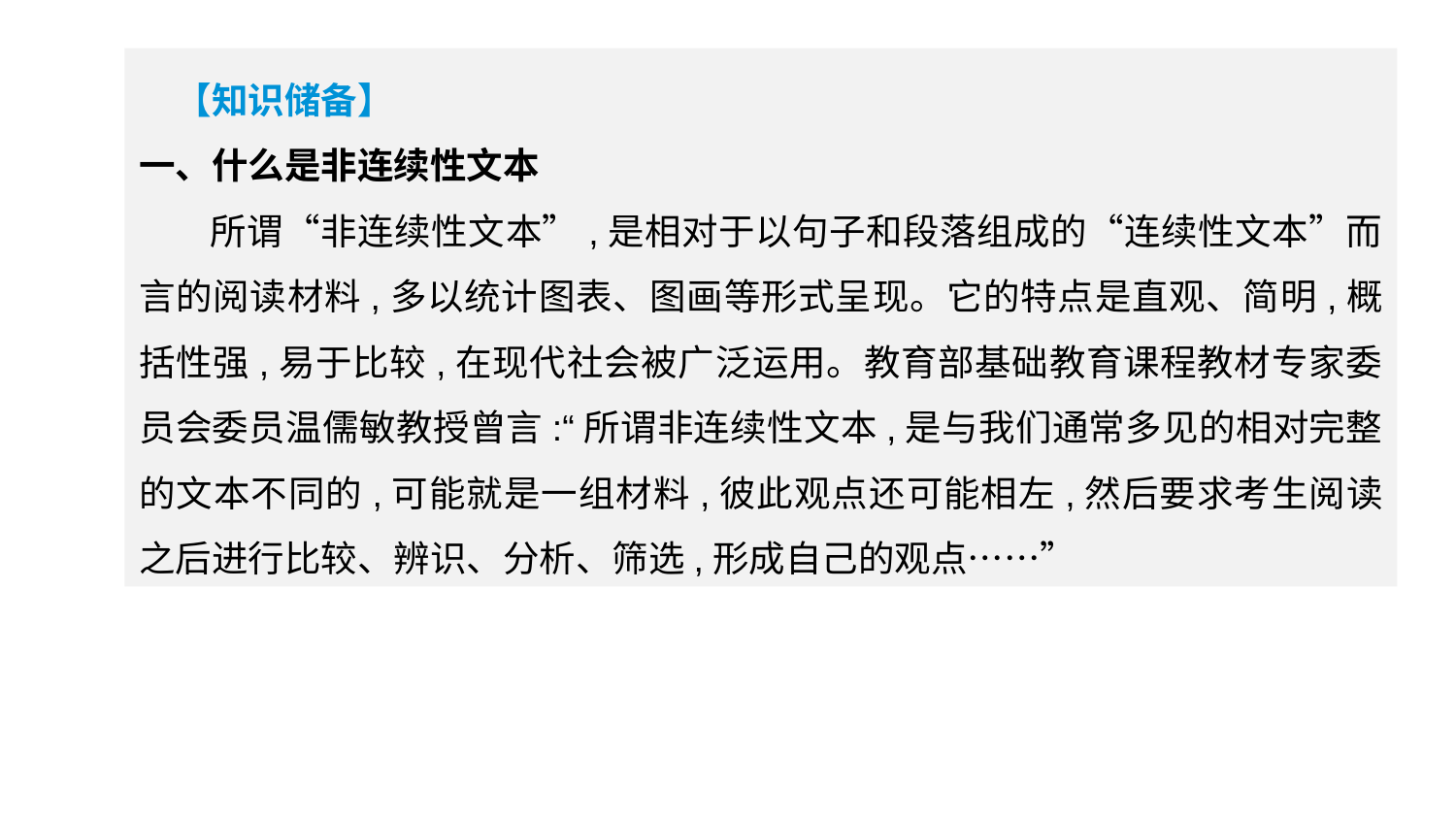

【知识储备】
一、什么是非连续性文本
       所谓“非连续性文本”,是相对于以句子和段落组成的“连续性文本”而言的阅读材料,多以统计图表、图画等形式呈现。它的特点是直观、简明,概括性强,易于比较,在现代社会被广泛运用。教育部基础教育课程教材专家委员会委员温儒敏教授曾言:“所谓非连续性文本,是与我们通常多见的相对完整的文本不同的,可能就是一组材料,彼此观点还可能相左,然后要求考生阅读之后进行比较、辨识、分析、筛选,形成自己的观点……”